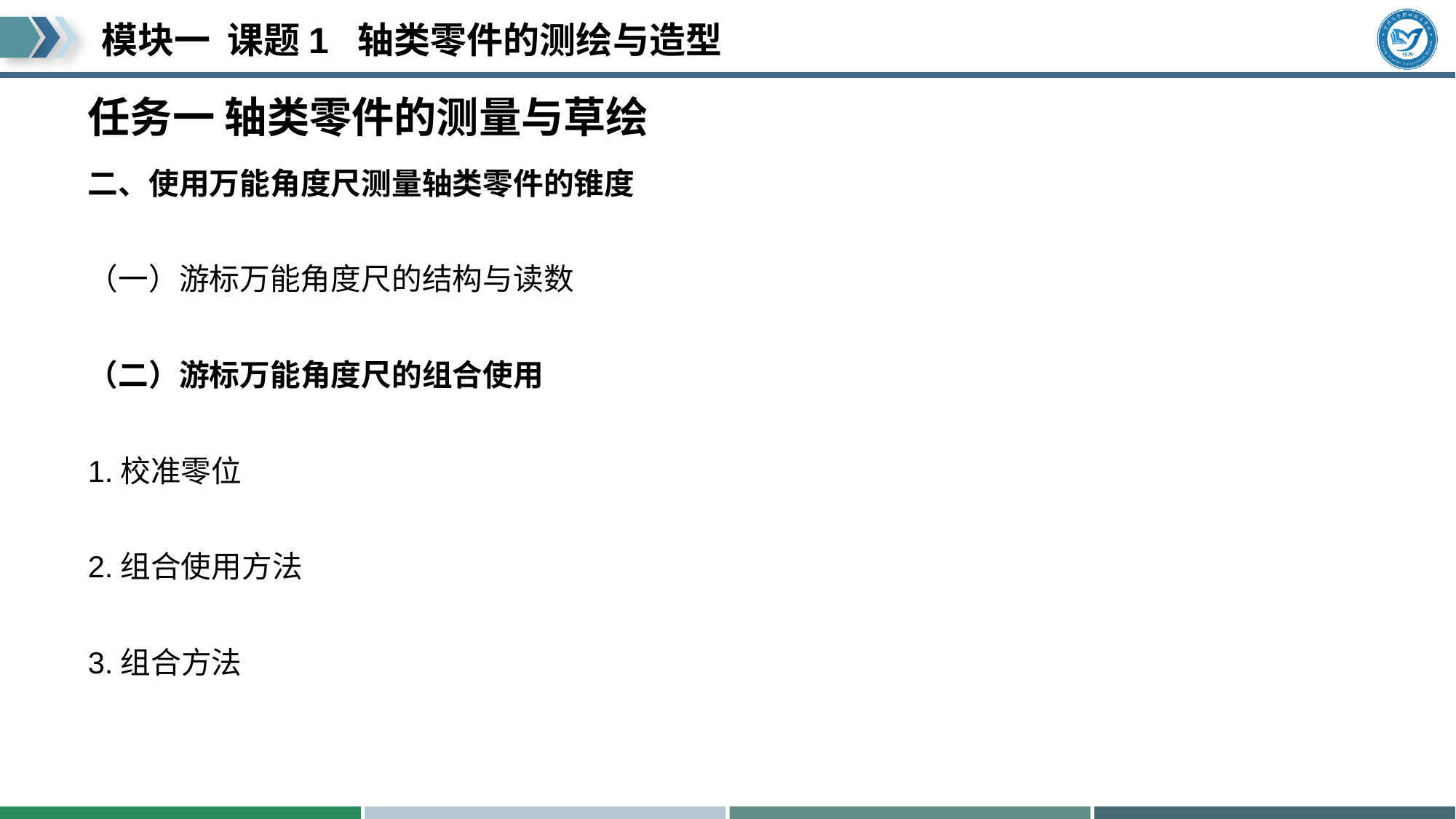

# 任务一 轴类零件的测量与草绘
二、使用万能角度尺测量轴类零件的锥度

（一）游标万能角度尺的结构与读数

（二）游标万能角度尺的组合使用

1.校准零位

2.组合使用方法

3.组合方法